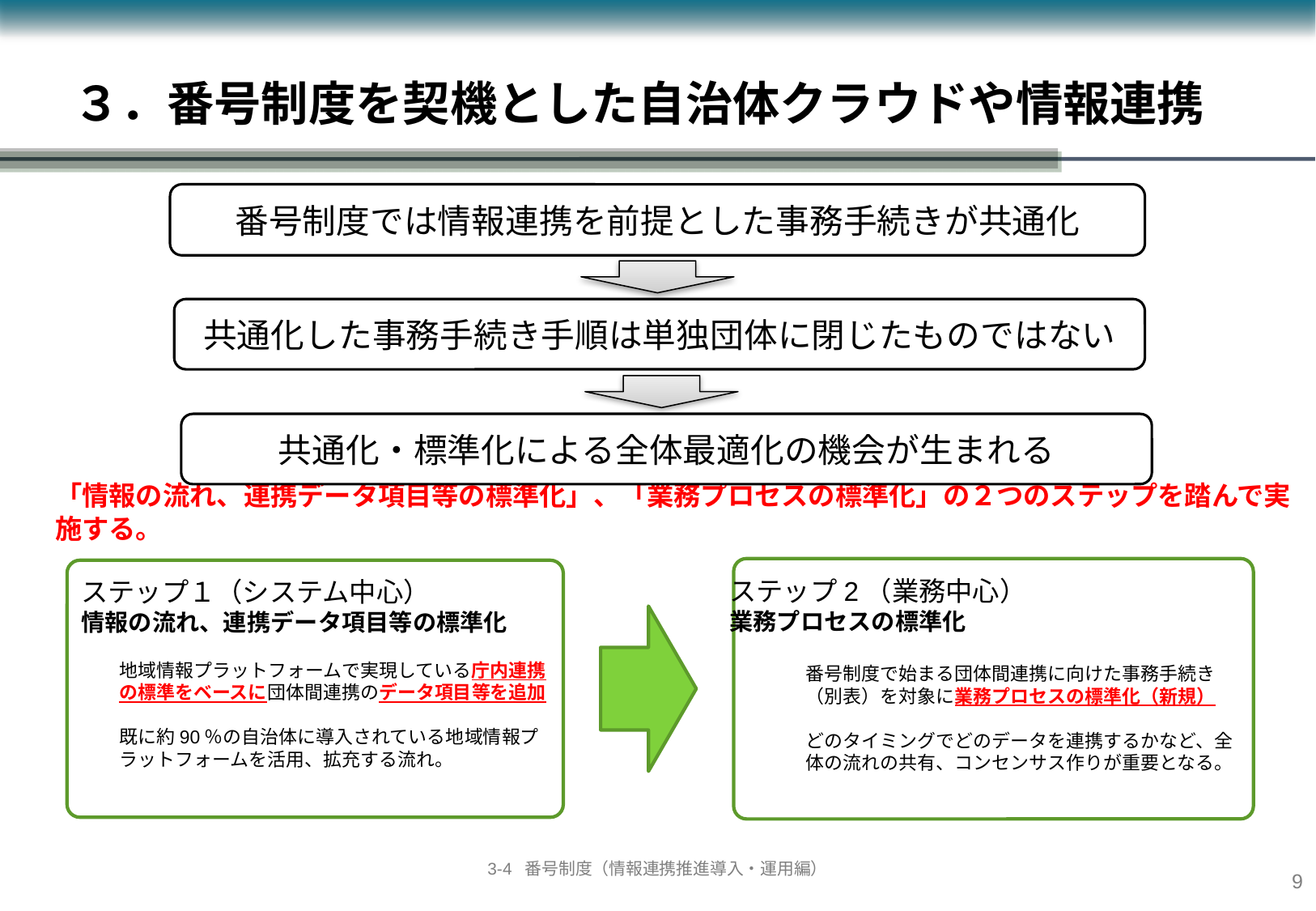

# ３．番号制度を契機とした自治体クラウドや情報連携
番号制度では情報連携を前提とした事務手続きが共通化

共通化した事務手続き手順は単独団体に閉じたものではない

共通化・標準化による全体最適化の機会が生まれる
「情報の流れ、連携データ項目等の標準化」、「業務プロセスの標準化」の２つのステップを踏んで実施する。

ステップ2（業務中心）
業務プロセスの標準化
ステップ１（システム中心）
情報の流れ、連携データ項目等の標準化

地域情報プラットフォームで実現している庁内連携の標準をベースに団体間連携のデータ項目等を追加

既に約90％の自治体に導入されている地域情報プラットフォームを活用、拡充する流れ。
番号制度で始まる団体間連携に向けた事務手続き
（別表）を対象に業務プロセスの標準化（新規）

どのタイミングでどのデータを連携するかなど、全体の流れの共有、コンセンサス作りが重要となる。
9